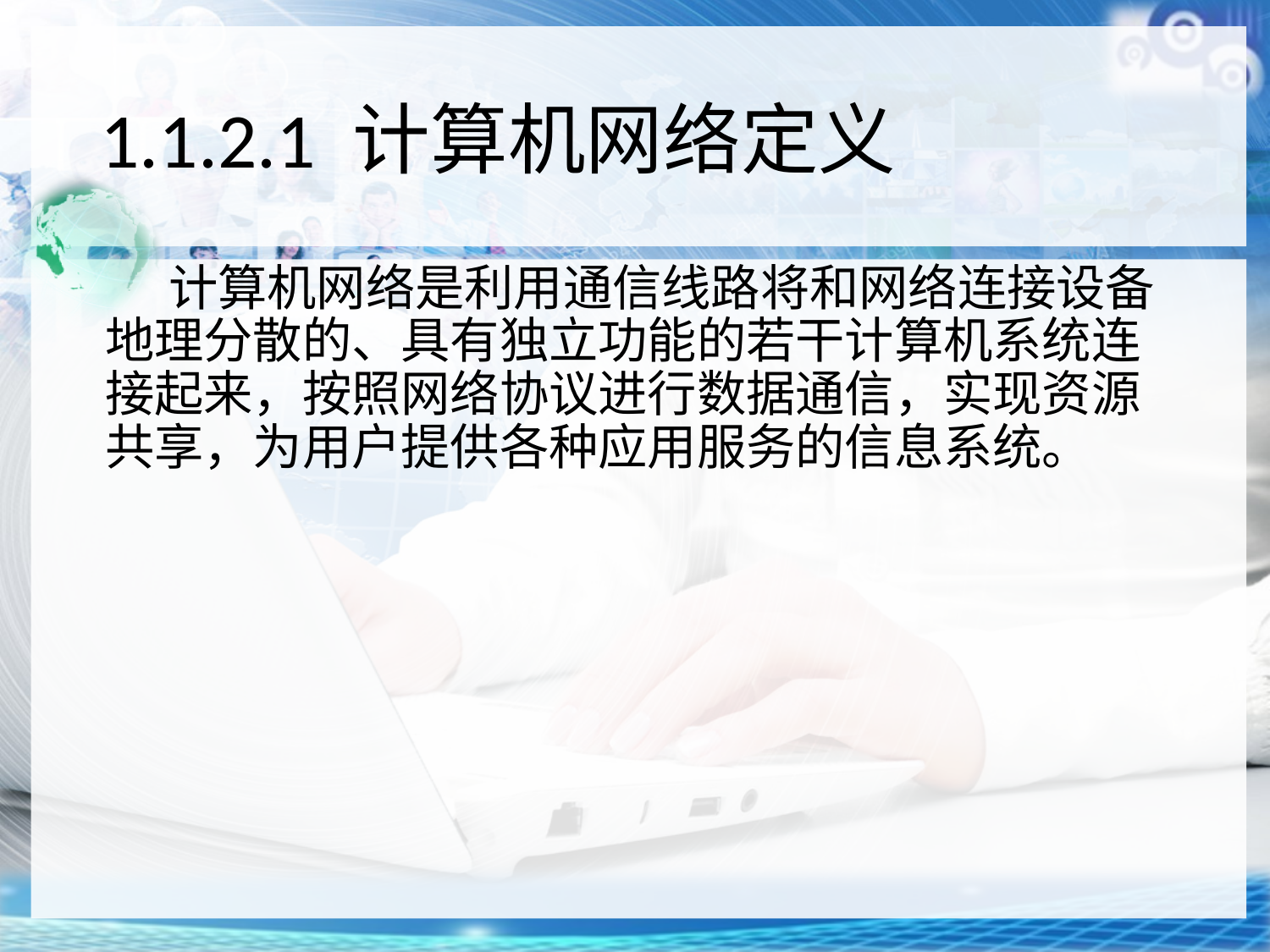

# 1.1.2.1 计算机网络定义
计算机网络是利用通信线路将和网络连接设备地理分散的、具有独立功能的若干计算机系统连接起来，按照网络协议进行数据通信，实现资源共享，为用户提供各种应用服务的信息系统。